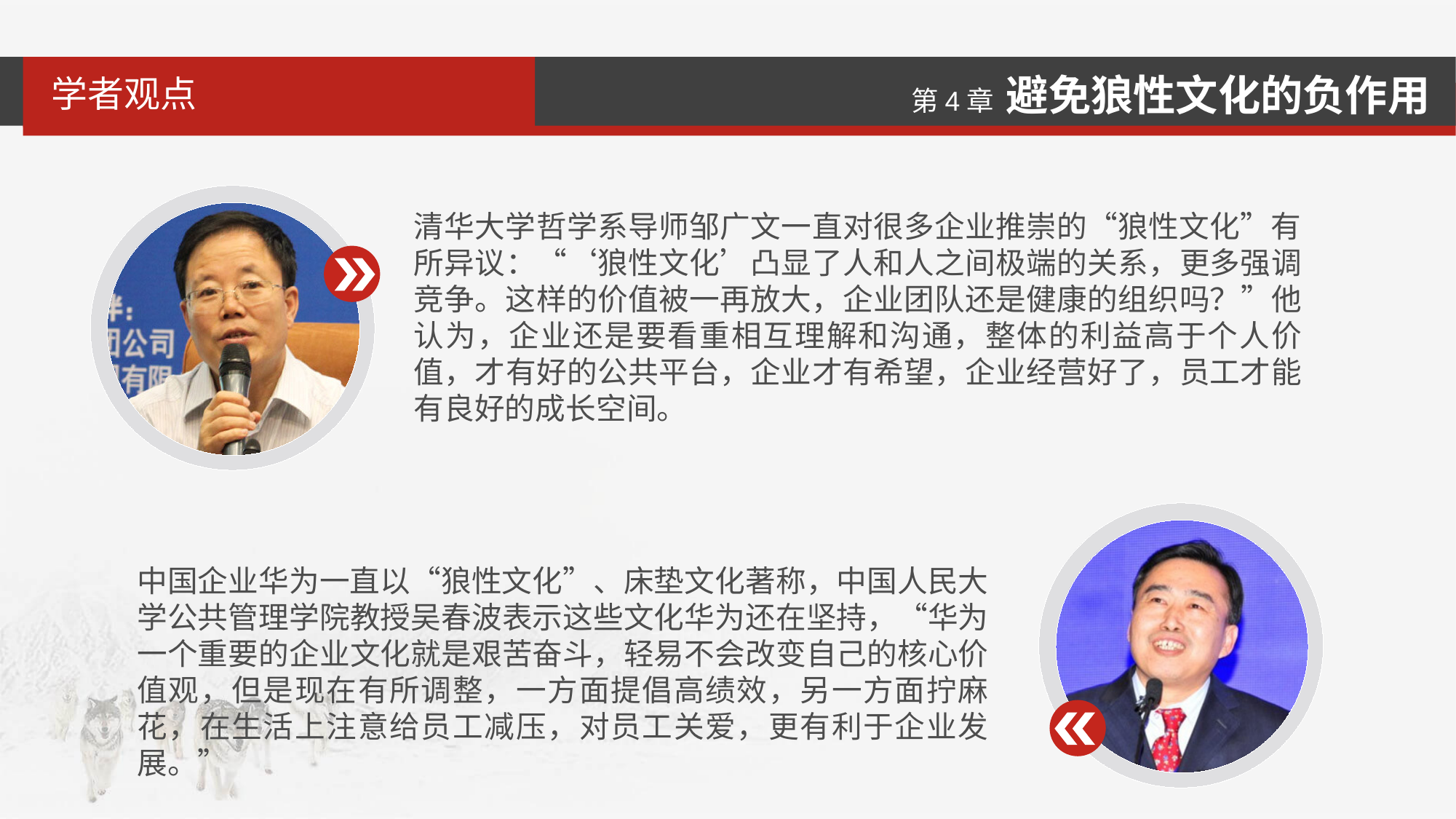

学者观点

清华大学哲学系导师邹广文一直对很多企业推崇的“狼性文化”有所异议：“‘狼性文化’凸显了人和人之间极端的关系，更多强调竞争。这样的价值被一再放大，企业团队还是健康的组织吗？”他认为，企业还是要看重相互理解和沟通，整体的利益高于个人价值，才有好的公共平台，企业才有希望，企业经营好了，员工才能有良好的成长空间。

中国企业华为一直以“狼性文化”、床垫文化著称，中国人民大学公共管理学院教授吴春波表示这些文化华为还在坚持，“华为一个重要的企业文化就是艰苦奋斗，轻易不会改变自己的核心价值观，但是现在有所调整，一方面提倡高绩效，另一方面拧麻花，在生活上注意给员工减压，对员工关爱，更有利于企业发展。”